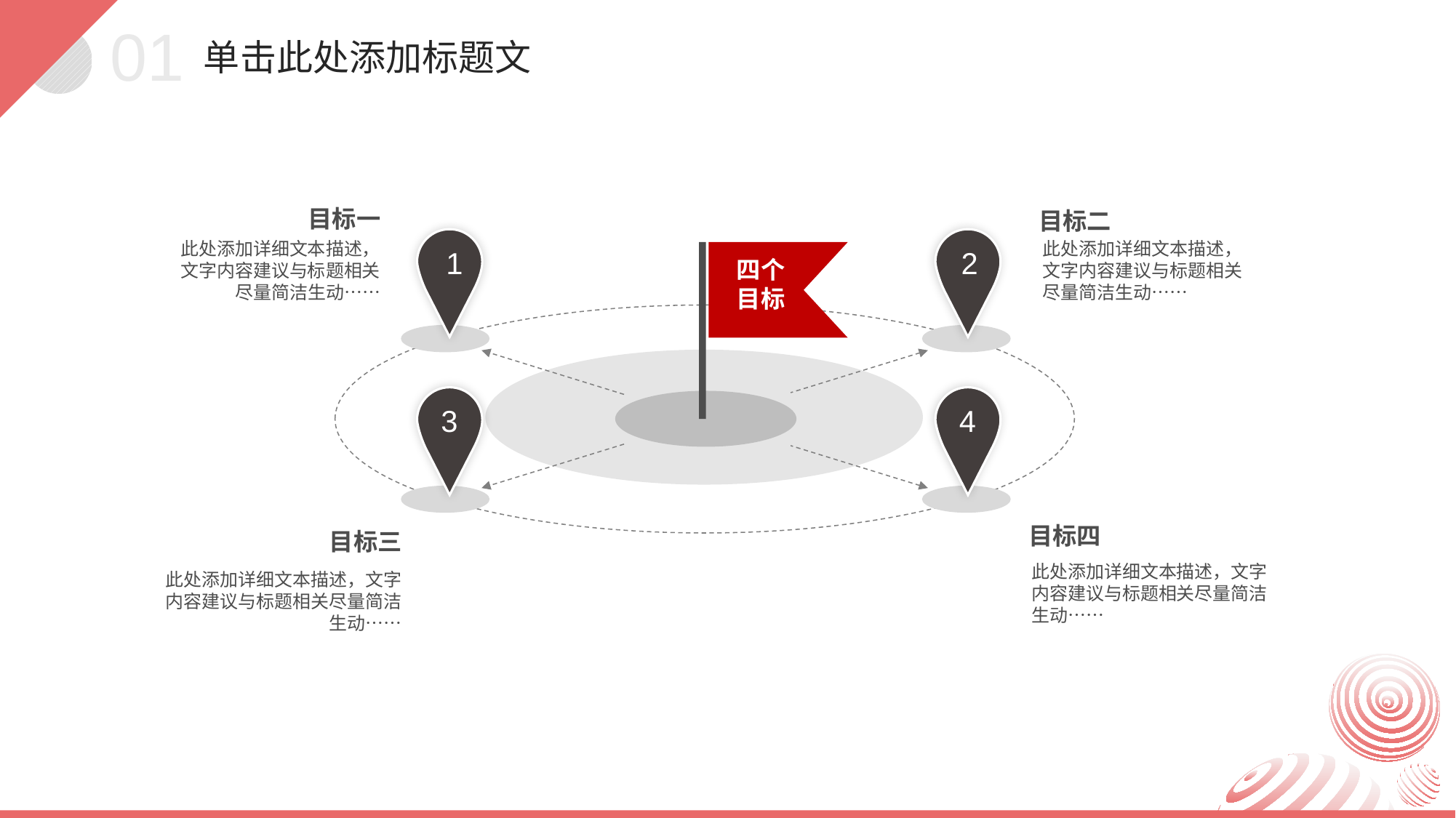

01
单击此处添加标题文
目标一
此处添加详细文本描述，文字内容建议与标题相关尽量简洁生动……
目标二
此处添加详细文本描述，文字内容建议与标题相关尽量简洁生动……

1

2

四个目标

3

4

目标四
此处添加详细文本描述，文字内容建议与标题相关尽量简洁生动……
目标三
此处添加详细文本描述，文字内容建议与标题相关尽量简洁生动……